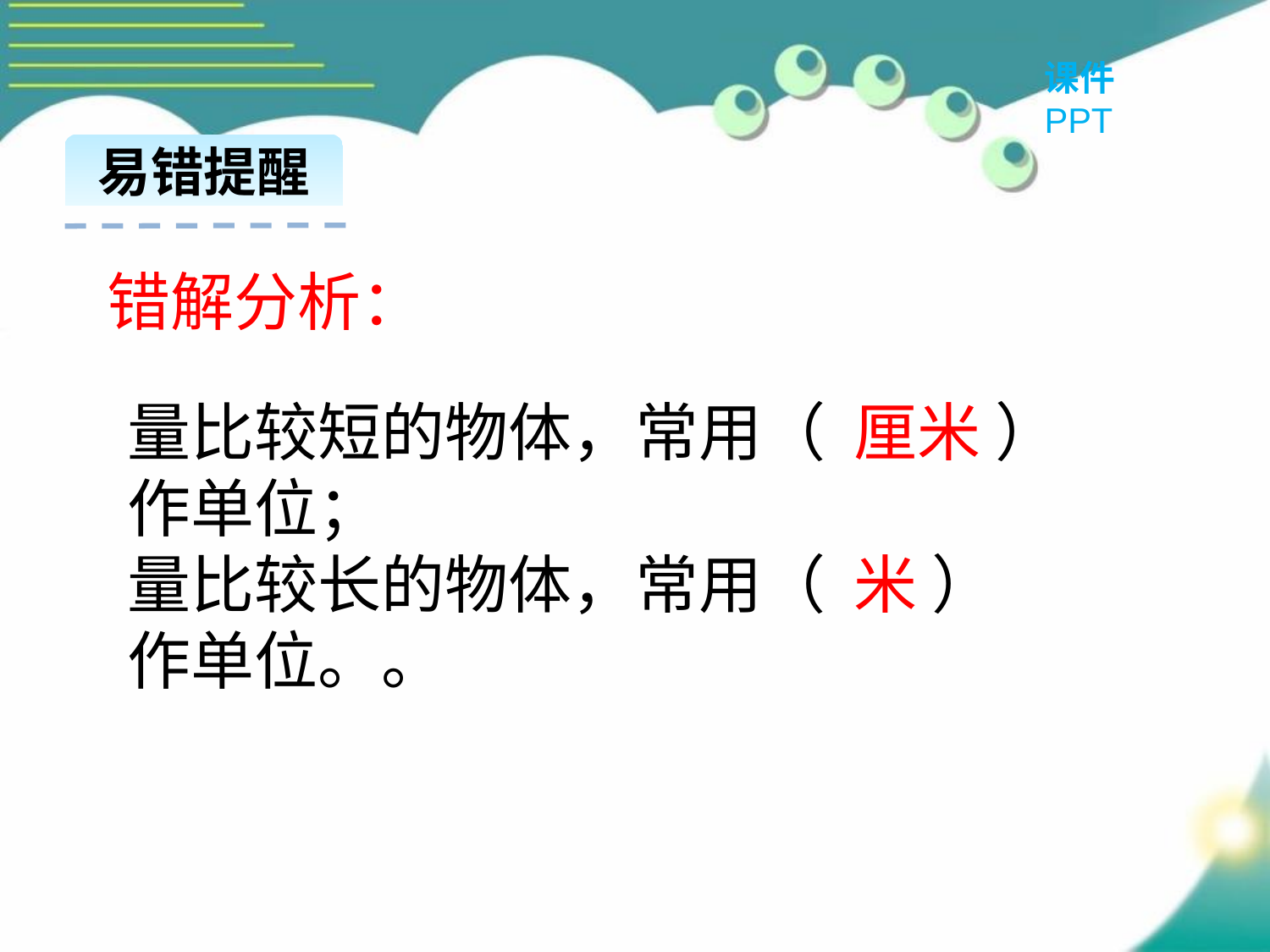

课件PPT
易错提醒

错解分析：
量比较短的物体，常用（  厘米 ）作单位；
量比较长的物体，常用（  米 ）
作单位。。